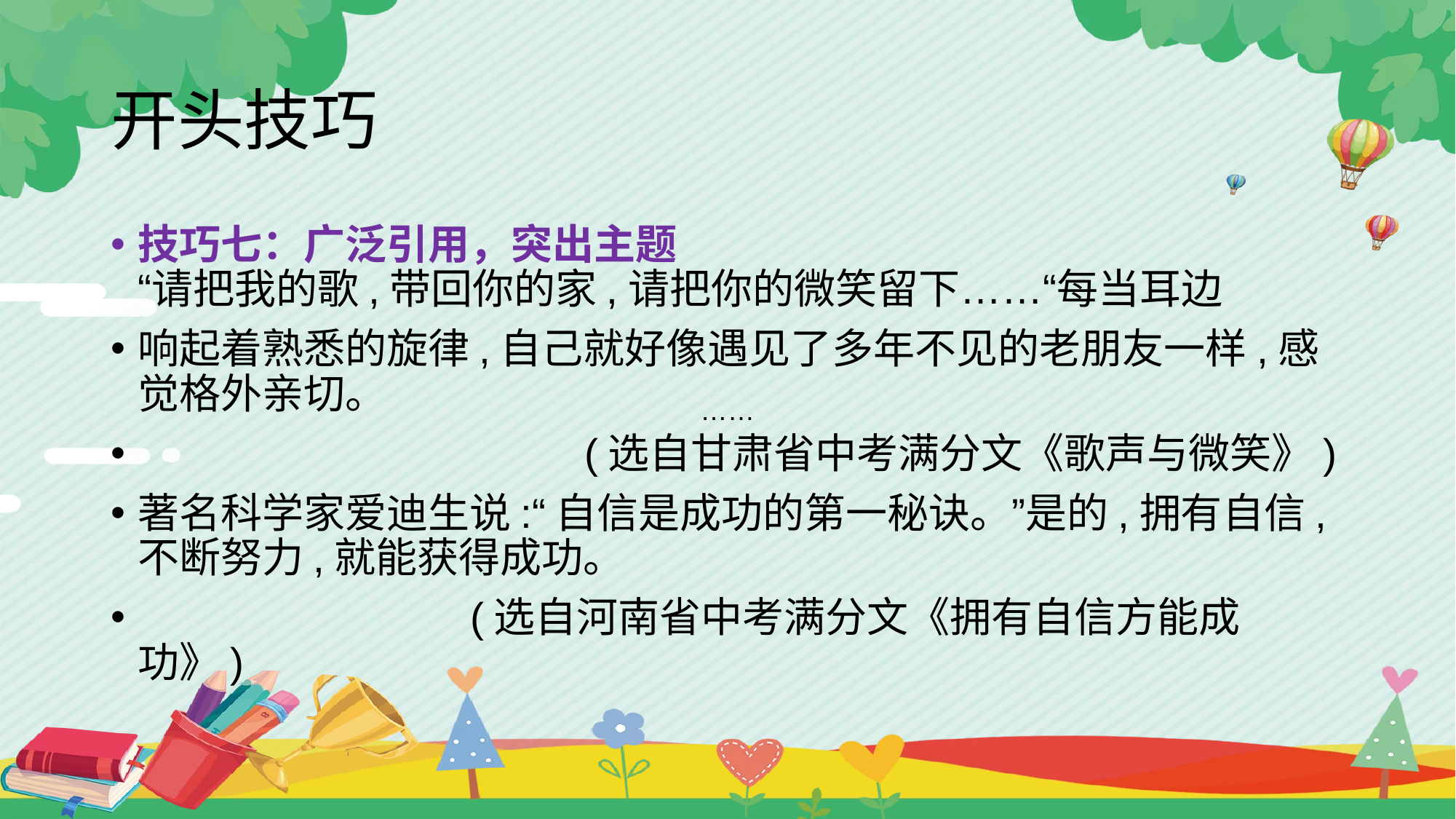

# 开头技巧
技巧七：广泛引用，突出主题
“请把我的歌,带回你的家,请把你的微笑留下……“每当耳边
响起着熟悉的旋律,自己就好像遇见了多年不见的老朋友一样,感觉格外亲切。
                                       (选自甘肃省中考满分文《歌声与微笑》)
著名科学家爱迪生说:“自信是成功的第一秘诀。”是的,拥有自信,不断努力,就能获得成功。
                             (选自河南省中考满分文《拥有自信方能成功》)
……